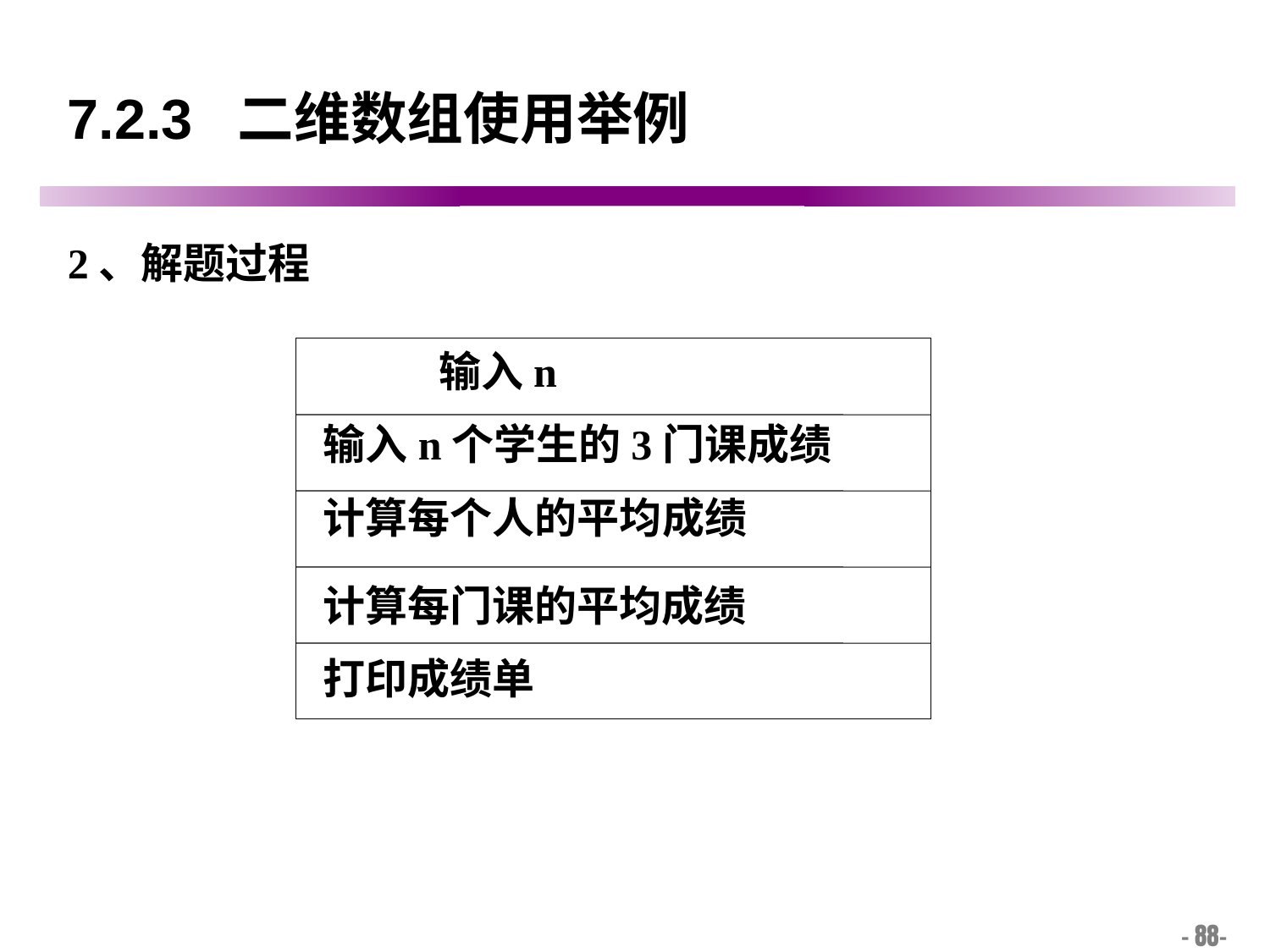

# 7.2.3  二维数组使用举例
2、解题过程

输入n
输入n个学生的3门课成绩
计算每个人的平均成绩
计算每门课的平均成绩
打印成绩单
 - 88-